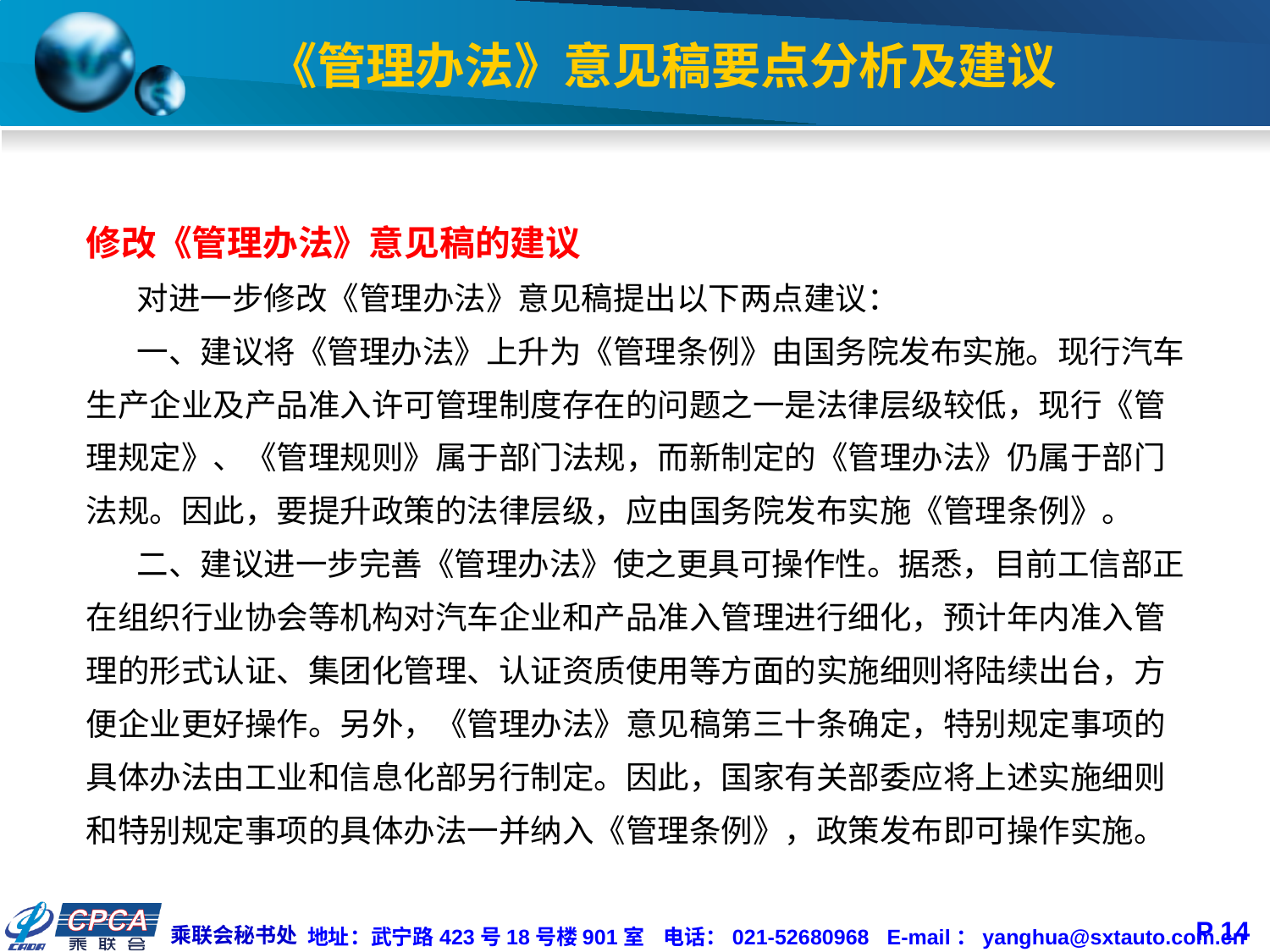

# 《管理办法》意见稿要点分析及建议
修改《管理办法》意见稿的建议
      对进一步修改《管理办法》意见稿提出以下两点建议：
      一、建议将《管理办法》上升为《管理条例》由国务院发布实施。现行汽车生产企业及产品准入许可管理制度存在的问题之一是法律层级较低，现行《管理规定》、《管理规则》属于部门法规，而新制定的《管理办法》仍属于部门法规。因此，要提升政策的法律层级，应由国务院发布实施《管理条例》。
      二、建议进一步完善《管理办法》使之更具可操作性。据悉，目前工信部正在组织行业协会等机构对汽车企业和产品准入管理进行细化，预计年内准入管理的形式认证、集团化管理、认证资质使用等方面的实施细则将陆续出台，方便企业更好操作。另外，《管理办法》意见稿第三十条确定，特别规定事项的具体办法由工业和信息化部另行制定。因此，国家有关部委应将上述实施细则和特别规定事项的具体办法一并纳入《管理条例》，政策发布即可操作实施。